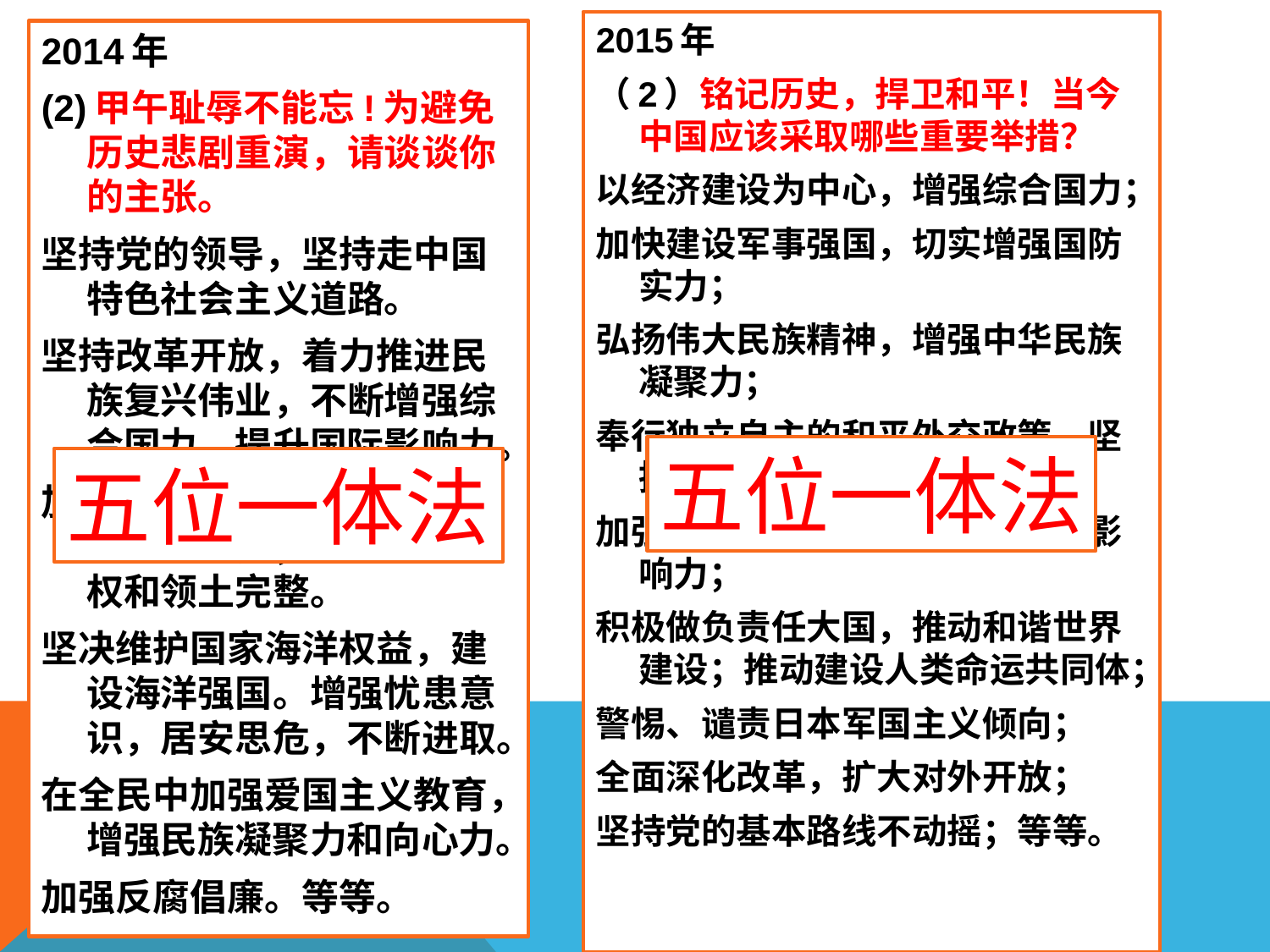

2015年
（2）铭记历史，捍卫和平！当今中国应该采取哪些重要举措？
以经济建设为中心，增强综合国力；
加快建设军事强国，切实增强国防实力；
弘扬伟大民族精神，增强中华民族凝聚力；
奉行独立自主的和平外交政策，坚持走和平发展道路；
加强国际交流与合作，提升国际影响力；
积极做负责任大国，推动和谐世界建设；推动建设人类命运共同体；
警惕、谴责日本军国主义倾向；
全面深化改革，扩大对外开放；
坚持党的基本路线不动摇；等等。
2014年
(2)甲午耻辱不能忘!为避免历史悲剧重演，请谈谈你的主张。
坚持党的领导，坚持走中国特色社会主义道路。
坚持改革开放，着力推进民族复兴伟业，不断增强综合国力，提升国际影响力。
加强国防和军队建设，增强军队战斗力，维护国家主权和领土完整。
坚决维护国家海洋权益，建设海洋强国。增强忧患意识，居安思危，不断进取。
在全民中加强爱国主义教育，增强民族凝聚力和向心力。
加强反腐倡廉。等等。
五位一体法
五位一体法